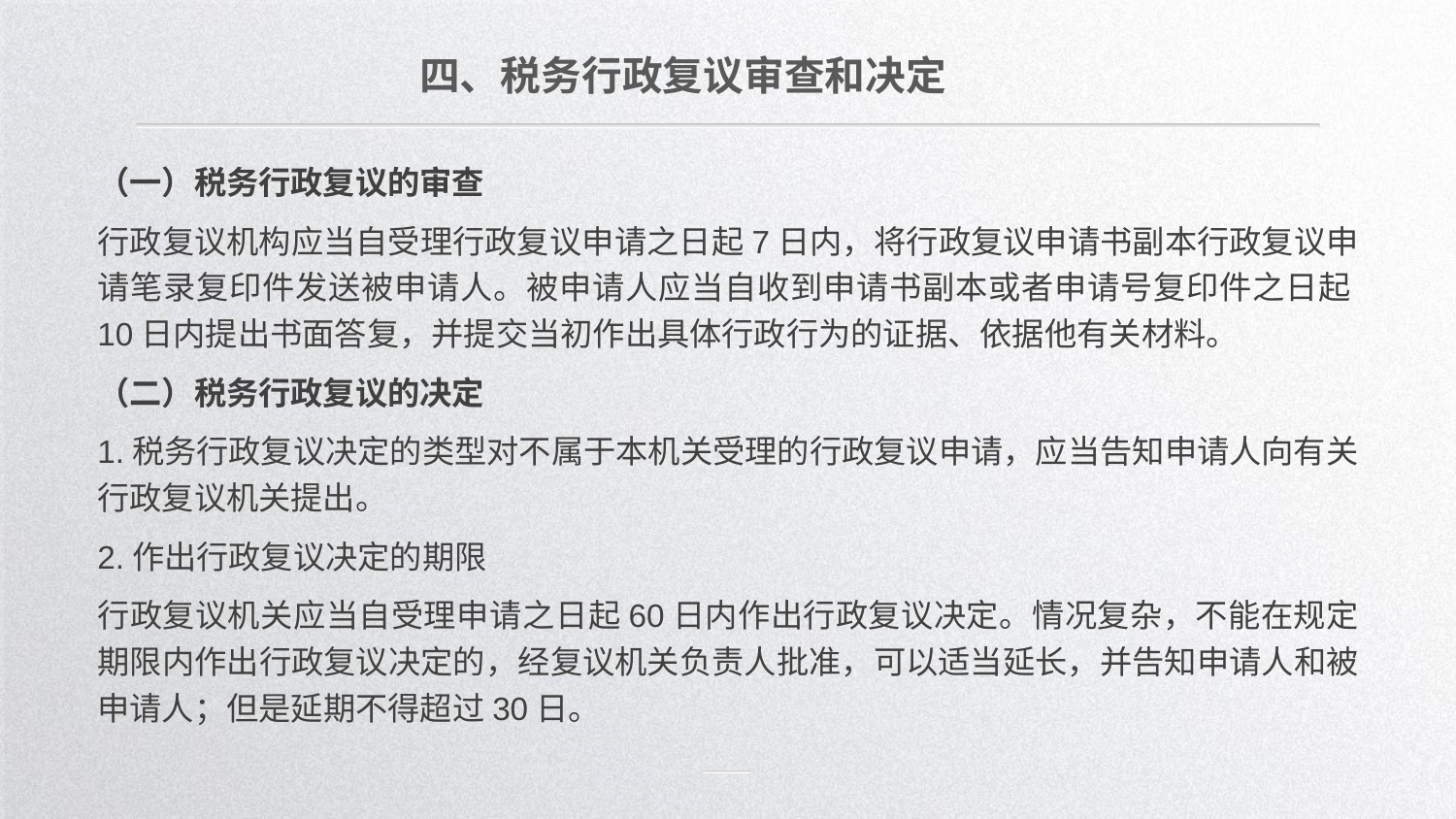

四、税务行政复议审查和决定
（一）税务行政复议的审查
行政复议机构应当自受理行政复议申请之日起7日内，将行政复议申请书副本行政复议申请笔录复印件发送被申请人。被申请人应当自收到申请书副本或者申请号复印件之日起10日内提出书面答复，并提交当初作出具体行政行为的证据、依据他有关材料。
（二）税务行政复议的决定
1.税务行政复议决定的类型对不属于本机关受理的行政复议申请，应当告知申请人向有关行政复议机关提出。
2.作出行政复议决定的期限
行政复议机关应当自受理申请之日起60日内作出行政复议决定。情况复杂，不能在规定期限内作出行政复议决定的，经复议机关负责人批准，可以适当延长，并告知申请人和被申请人；但是延期不得超过30日。